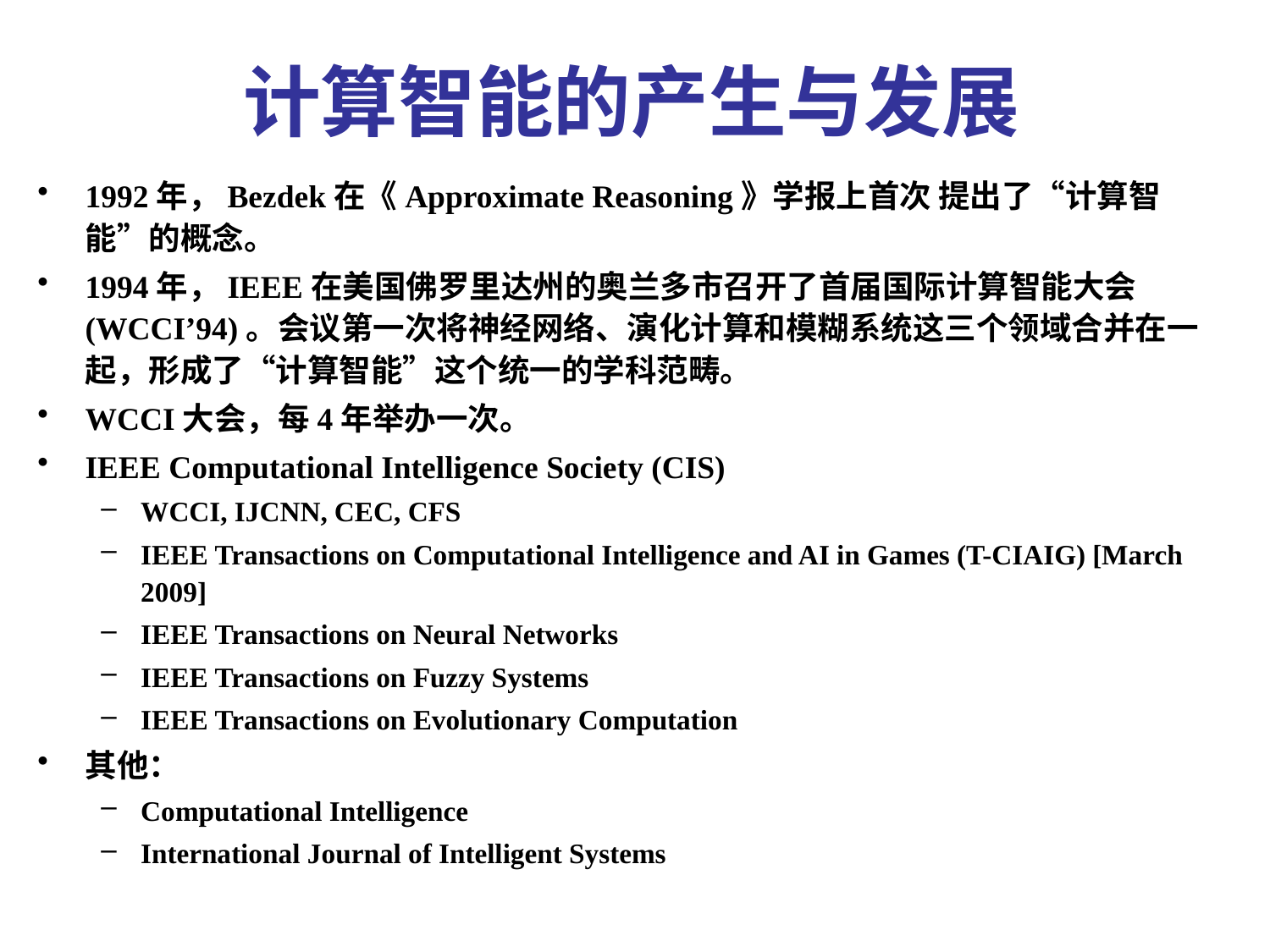

# 计算智能的产生与发展
1992年，Bezdek在《Approximate Reasoning》学报上首次 提出了“计算智能”的概念。
1994年，IEEE在美国佛罗里达州的奥兰多市召开了首届国际计算智能大会(WCCI’94)。会议第一次将神经网络、演化计算和模糊系统这三个领域合并在一起，形成了“计算智能”这个统一的学科范畴。
WCCI大会，每4年举办一次。
IEEE Computational Intelligence Society (CIS)
WCCI, IJCNN, CEC, CFS
IEEE Transactions on Computational Intelligence and AI in Games (T-CIAIG) [March 2009]
IEEE Transactions on Neural Networks
IEEE Transactions on Fuzzy Systems
IEEE Transactions on Evolutionary Computation
其他：
Computational Intelligence
International Journal of Intelligent Systems